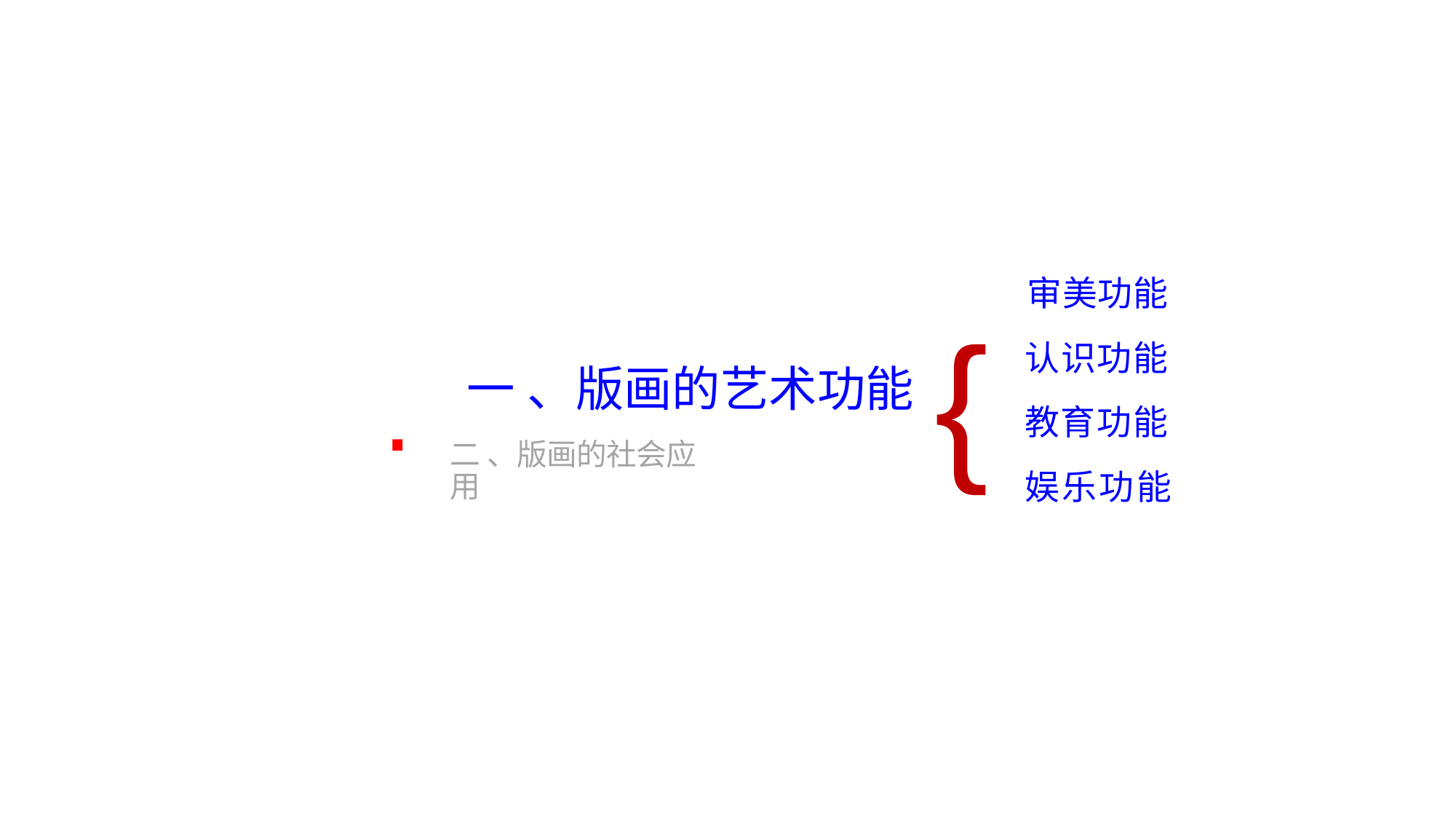

. 一 、版画的艺术功能{

审美功能
认识功能 教育功能 娱乐功能

二 、版画的社会应用